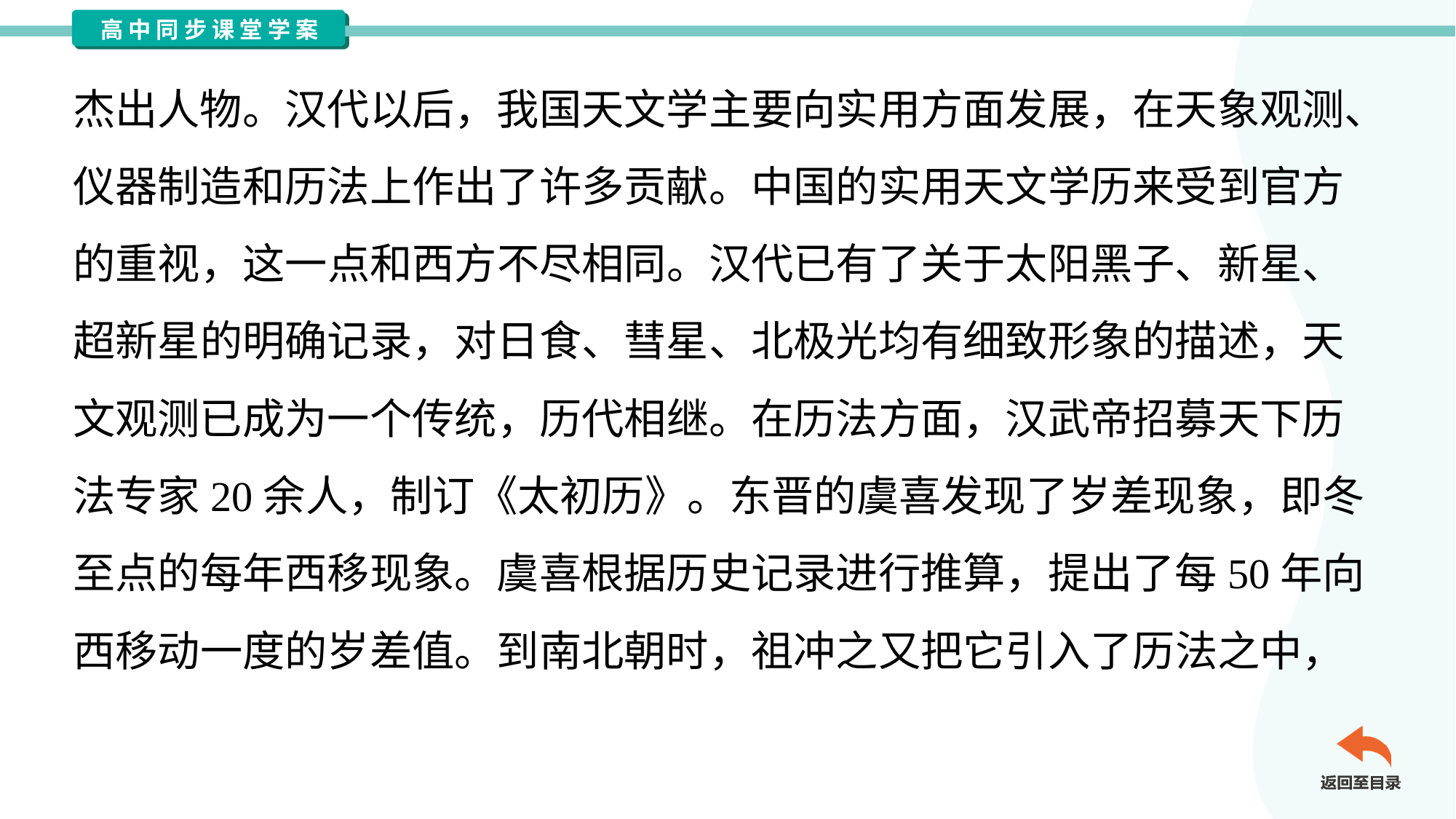

杰出人物。汉代以后，我国天文学主要向实用方面发展，在天象观测、
仪器制造和历法上作出了许多贡献。中国的实用天文学历来受到官方
的重视，这一点和西方不尽相同。汉代已有了关于太阳黑子、新星、
超新星的明确记录，对日食、彗星、北极光均有细致形象的描述，天
文观测已成为一个传统，历代相继。在历法方面，汉武帝招募天下历
法专家20余人，制订《太初历》。东晋的虞喜发现了岁差现象，即冬
至点的每年西移现象。虞喜根据历史记录进行推算，提出了每50年向
西移动一度的岁差值。到南北朝时，祖冲之又把它引入了历法之中，